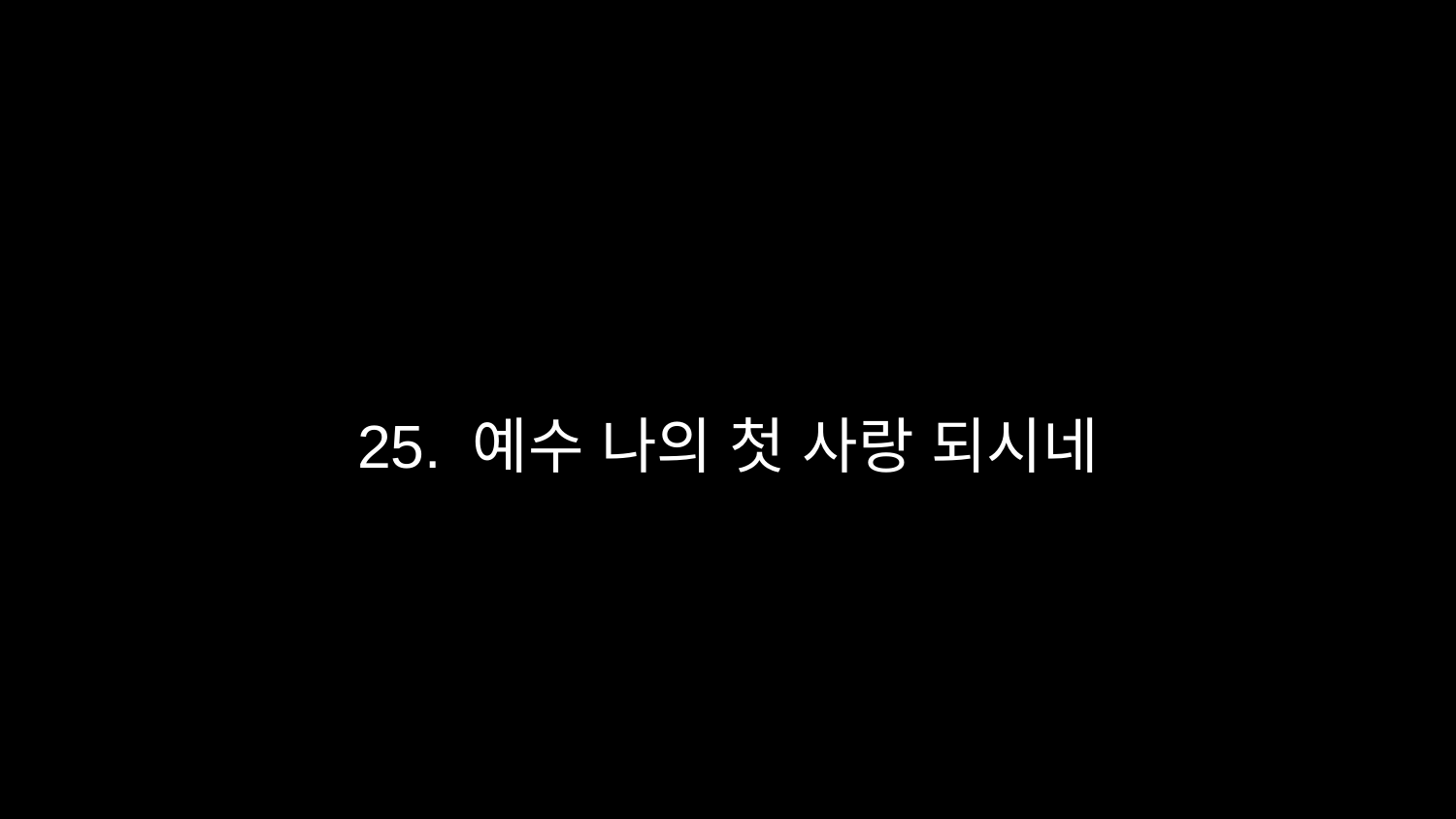

# 25. 예수 나의 첫 사랑 되시네